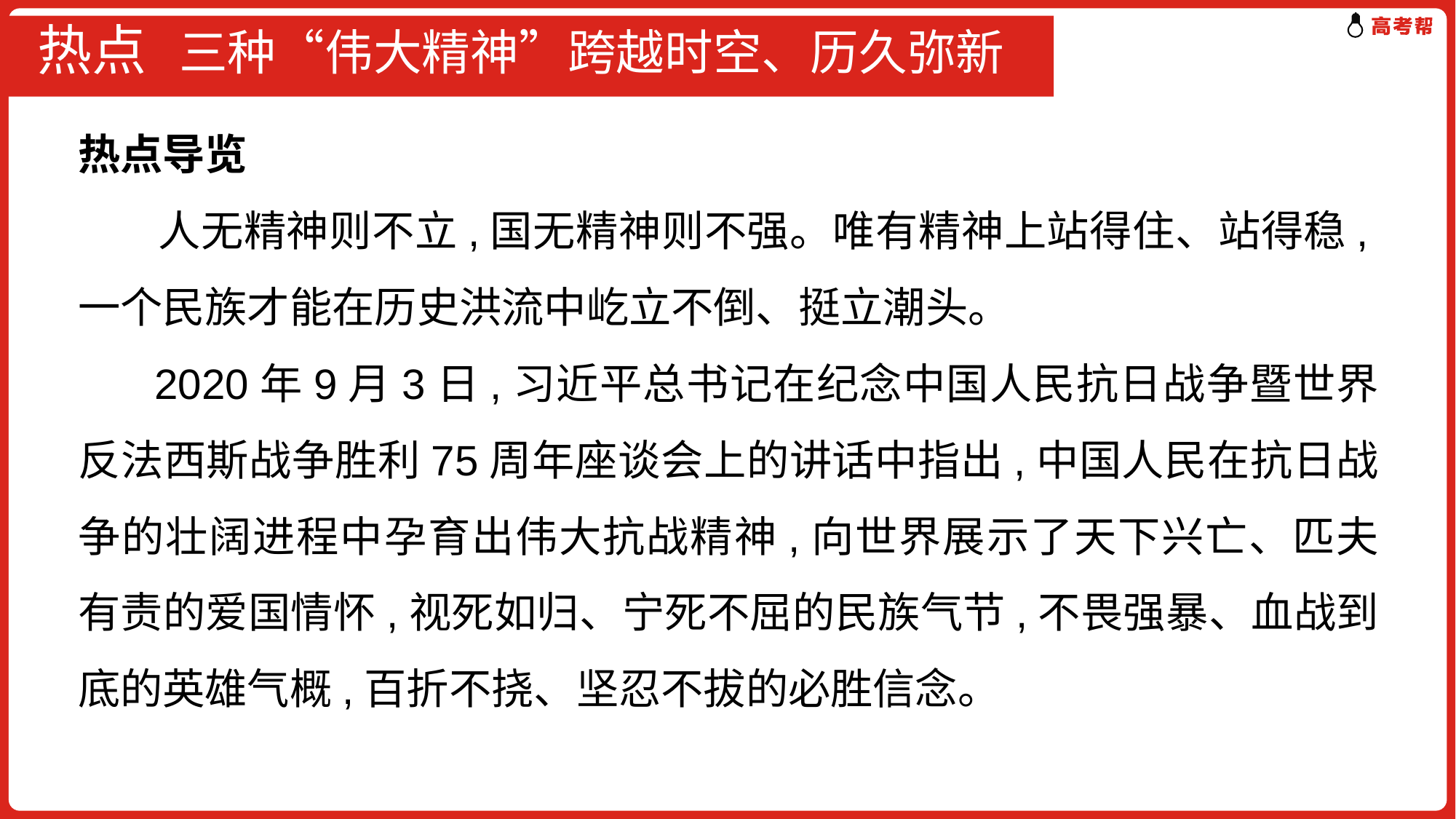

# 热点   三种“伟大精神”跨越时空、历久弥新
热点导览
       人无精神则不立,国无精神则不强。唯有精神上站得住、站得稳,一个民族才能在历史洪流中屹立不倒、挺立潮头。
      2020年9月3日,习近平总书记在纪念中国人民抗日战争暨世界反法西斯战争胜利75周年座谈会上的讲话中指出,中国人民在抗日战争的壮阔进程中孕育出伟大抗战精神,向世界展示了天下兴亡、匹夫有责的爱国情怀,视死如归、宁死不屈的民族气节,不畏强暴、血战到底的英雄气概,百折不挠、坚忍不拔的必胜信念。